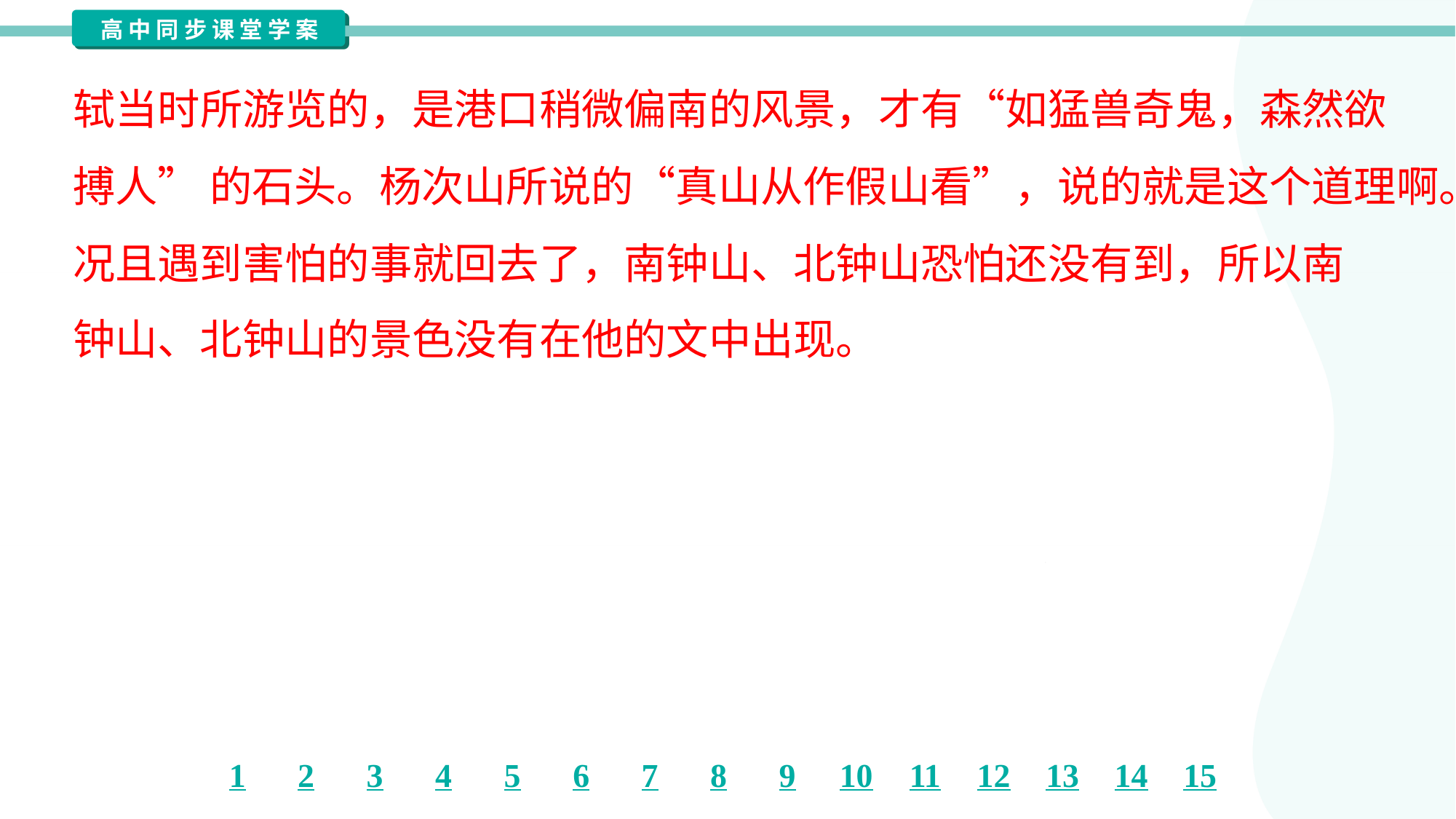

轼当时所游览的，是港口稍微偏南的风景，才有“如猛兽奇鬼，森然欲
搏人” 的石头。杨次山所说的“真山从作假山看”，说的就是这个道理啊。
况且遇到害怕的事就回去了，南钟山、北钟山恐怕还没有到，所以南
钟山、北钟山的景色没有在他的文中出现。